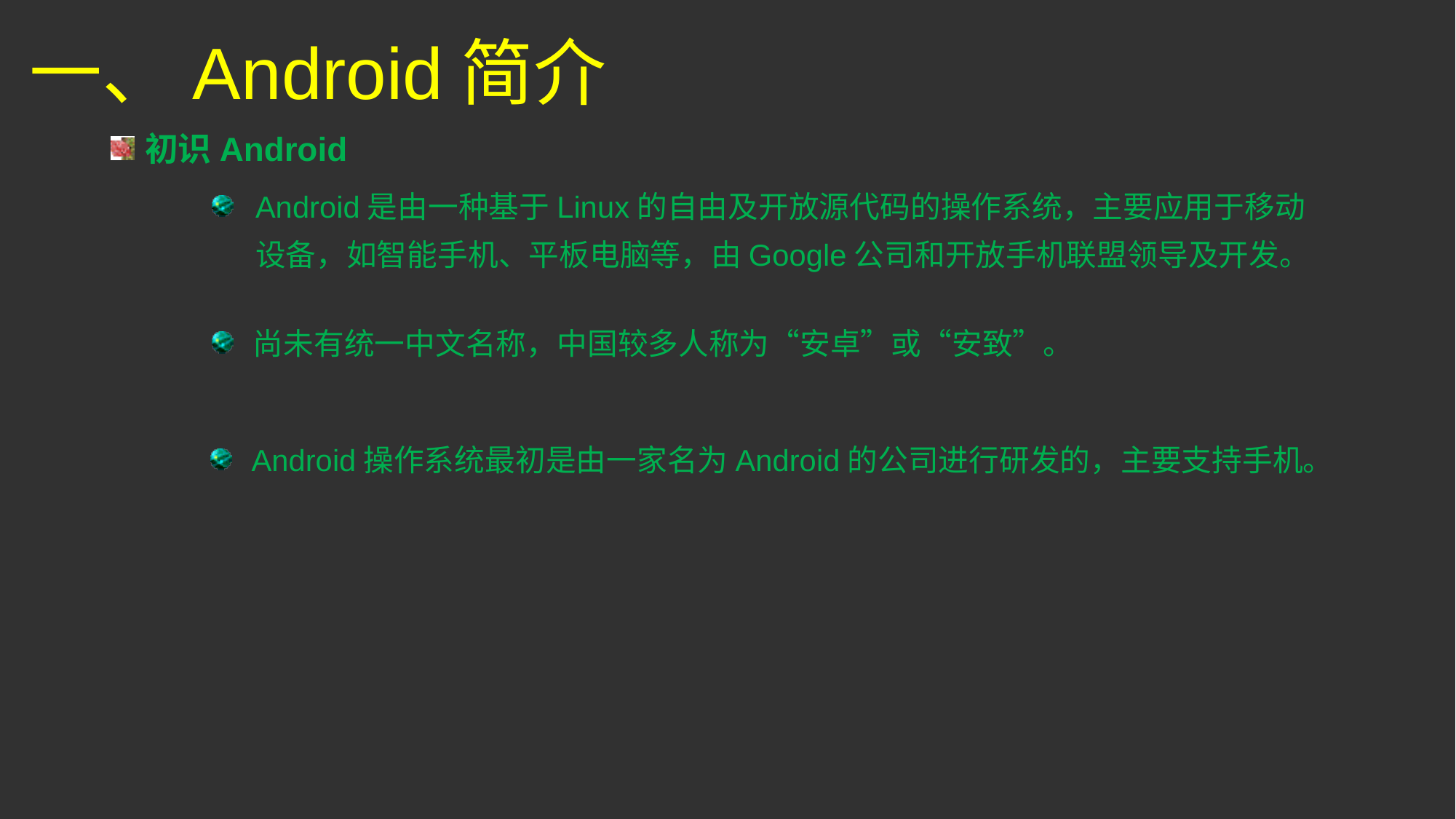

一、Android简介
初识Android
Android是由一种基于Linux的自由及开放源代码的操作系统，主要应用于移动设备，如智能手机、平板电脑等，由Google公司和开放手机联盟领导及开发。
尚未有统一中文名称，中国较多人称为“安卓”或“安致”。
Android操作系统最初是由一家名为Android的公司进行研发的，主要支持手机。